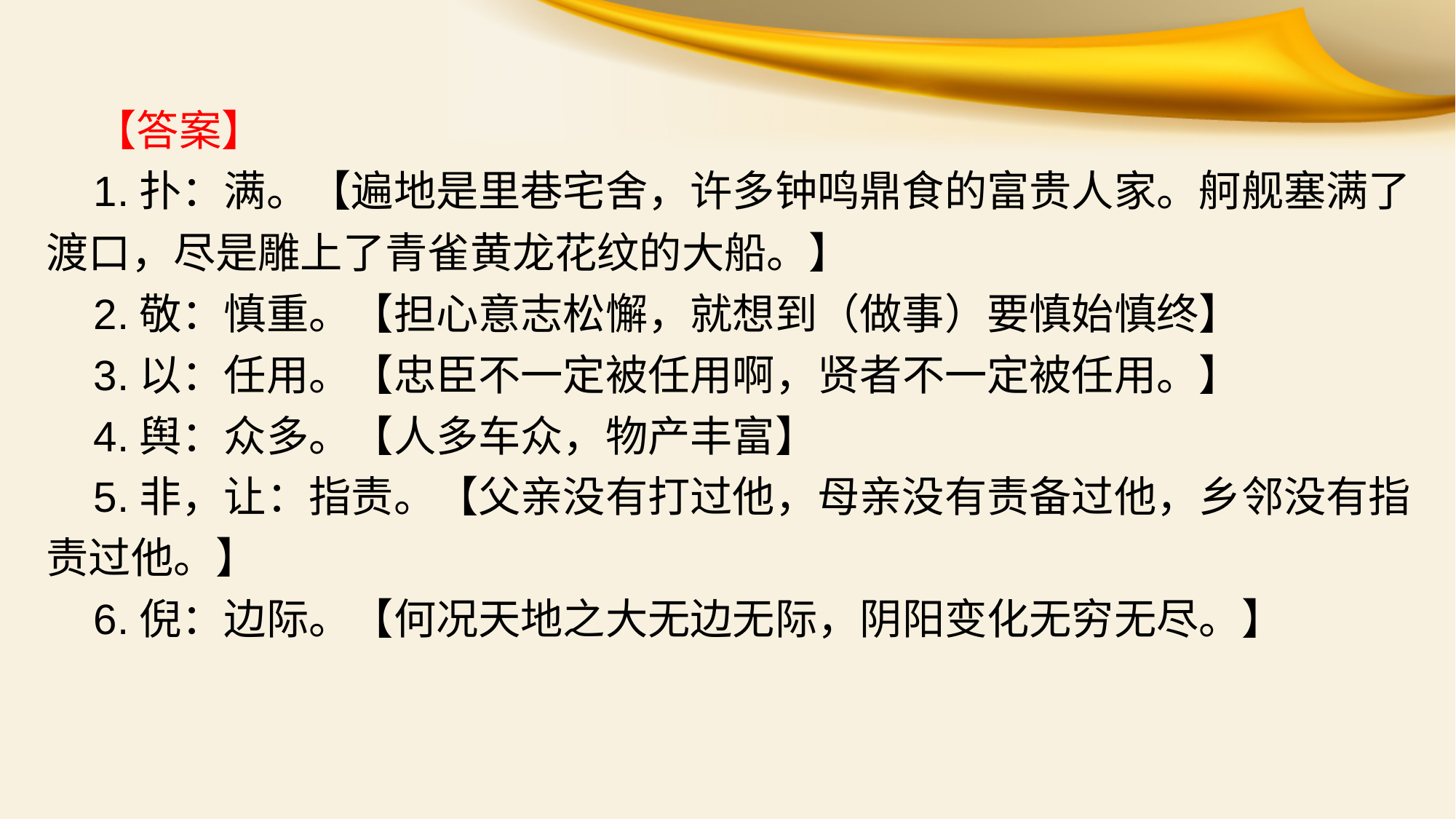

【答案】
    1.扑：满。【遍地是里巷宅舍，许多钟鸣鼎食的富贵人家。舸舰塞满了渡口，尽是雕上了青雀黄龙花纹的大船。】
    2.敬：慎重。【担心意志松懈，就想到（做事）要慎始慎终】
    3.以：任用。【忠臣不一定被任用啊，贤者不一定被任用。】
    4.舆：众多。【人多车众，物产丰富】
    5.非，让：指责。【父亲没有打过他，母亲没有责备过他，乡邻没有指责过他。】
    6.倪：边际。【何况天地之大无边无际，阴阳变化无穷无尽。】